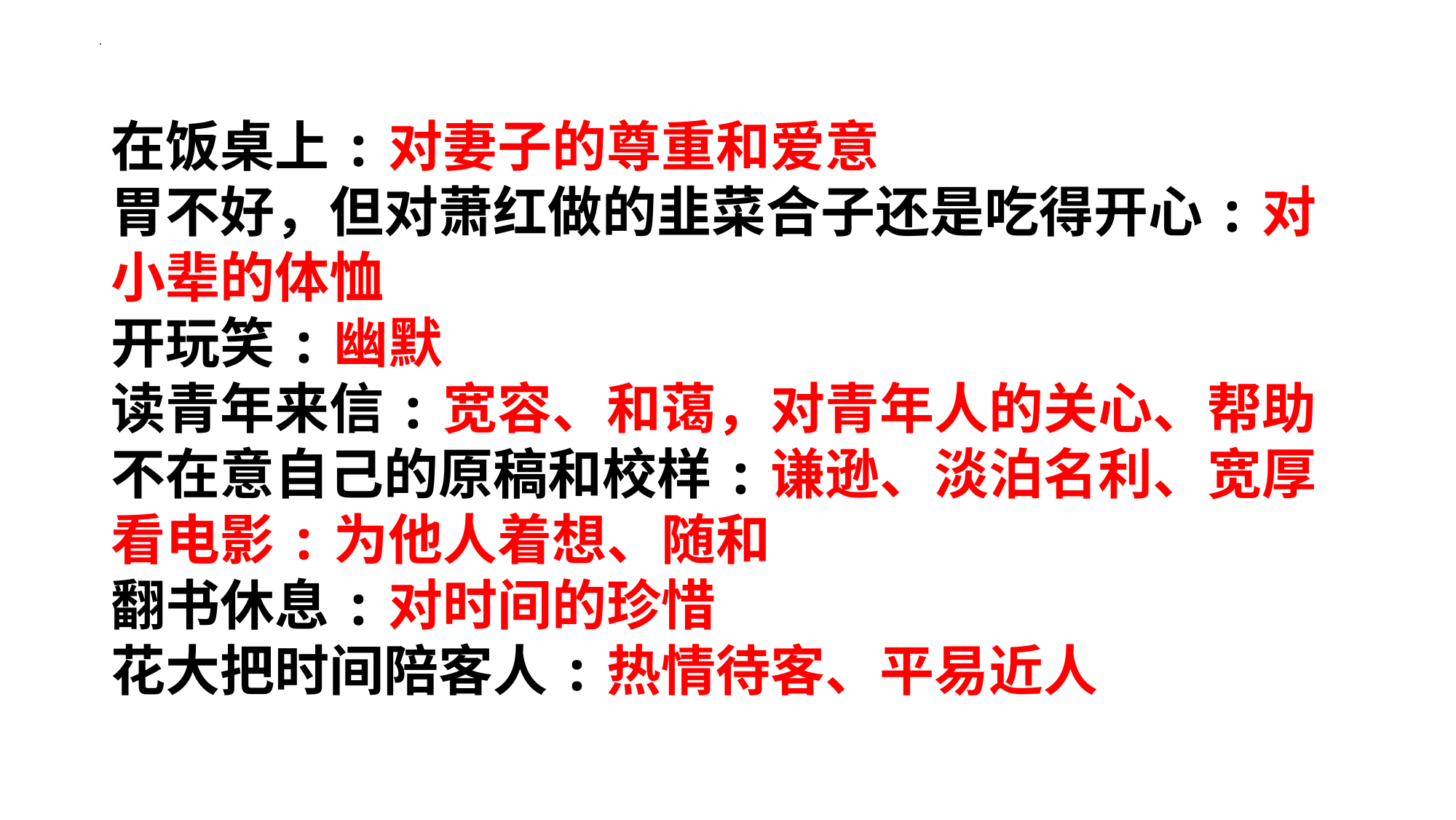

在饭桌上:对妻子的尊重和爱意
胃不好，但对萧红做的韭菜合子还是吃得开心:对小辈的体恤
开玩笑:幽默
读青年来信:宽容、和蔼，对青年人的关心、帮助
不在意自己的原稿和校样:谦逊、淡泊名利、宽厚
看电影:为他人着想、随和
翻书休息:对时间的珍惜
花大把时间陪客人:热情待客、平易近人